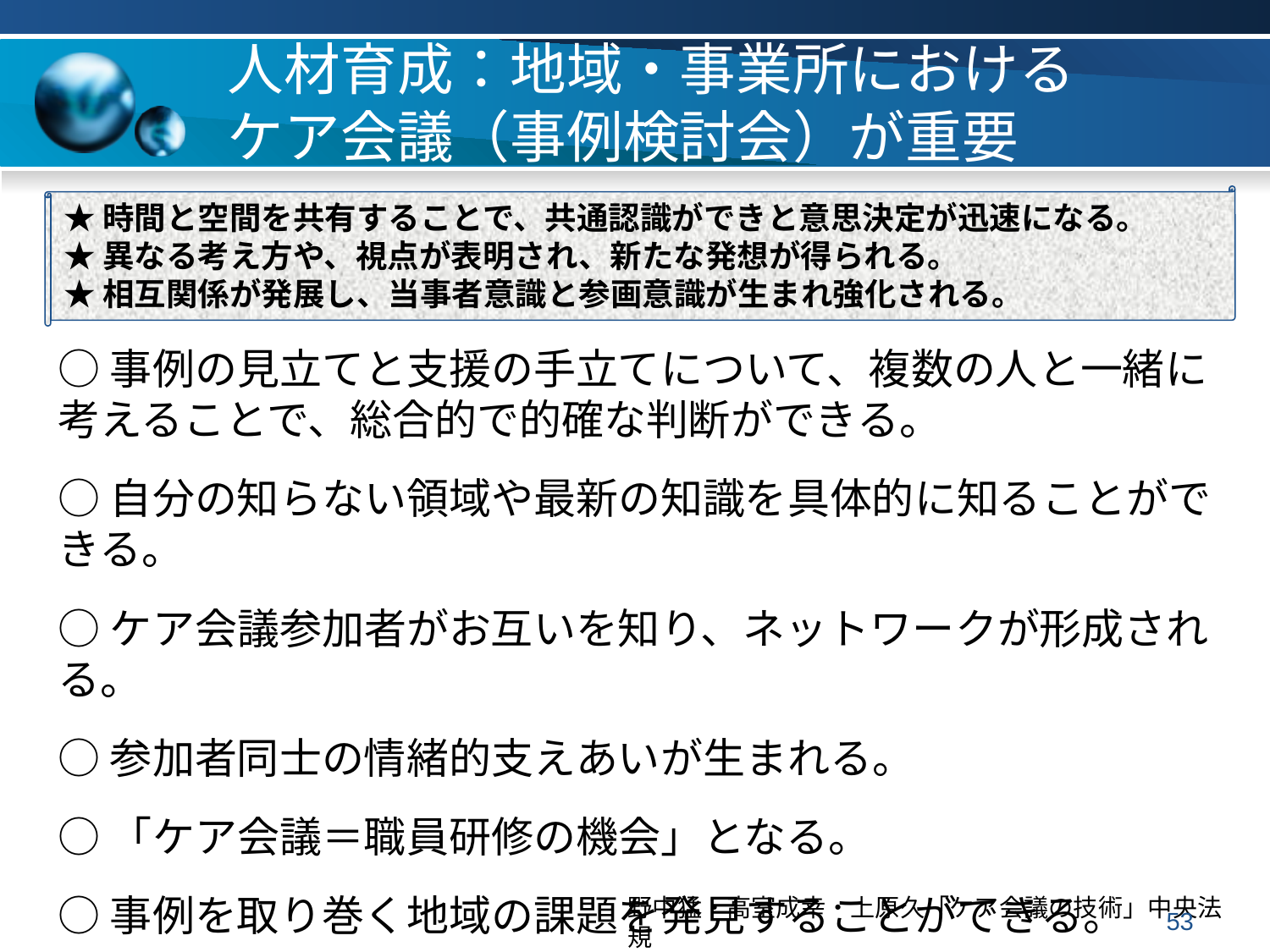

# 人材育成：地域・事業所における ケア会議（事例検討会）が重要
★時間と空間を共有することで、共通認識ができと意思決定が迅速になる。
★異なる考え方や、視点が表明され、新たな発想が得られる。
★相互関係が発展し、当事者意識と参画意識が生まれ強化される。
○事例の見立てと支援の手立てについて、複数の人と一緒に考えることで、総合的で的確な判断ができる。

○自分の知らない領域や最新の知識を具体的に知ることができる。

○ケア会議参加者がお互いを知り、ネットワークが形成される。

○参加者同士の情緒的支えあいが生まれる。

○「ケア会議＝職員研修の機会」となる。

○事例を取り巻く地域の課題を発見することができる。
野中猛・高室成幸・上原久「ケア会議の技術」中央法規
53